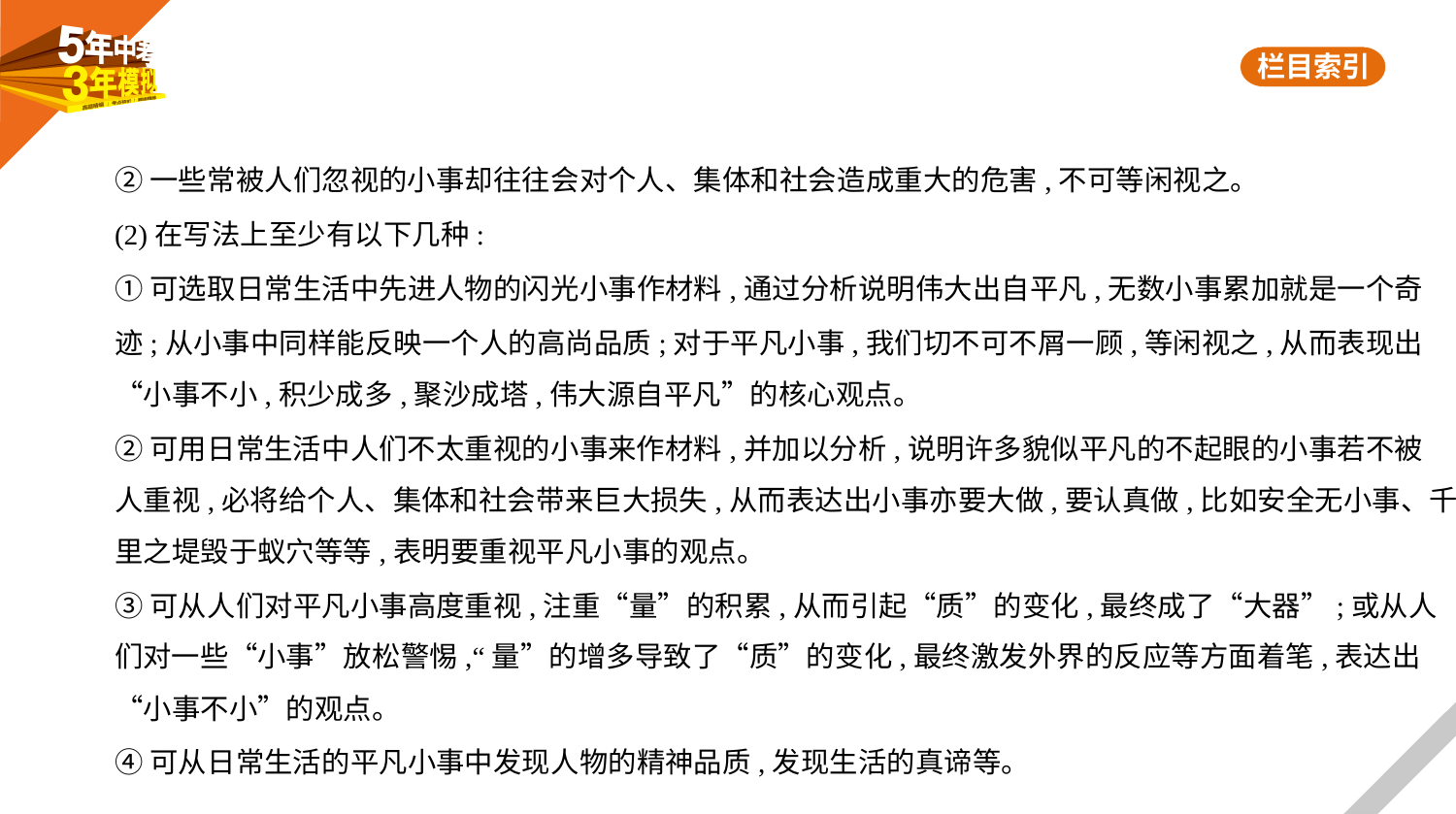

②一些常被人们忽视的小事却往往会对个人、集体和社会造成重大的危害,不可等闲视之。
(2)在写法上至少有以下几种:
①可选取日常生活中先进人物的闪光小事作材料,通过分析说明伟大出自平凡,无数小事累加就是一个奇
迹;从小事中同样能反映一个人的高尚品质;对于平凡小事,我们切不可不屑一顾,等闲视之,从而表现出
“小事不小,积少成多,聚沙成塔,伟大源自平凡”的核心观点。
②可用日常生活中人们不太重视的小事来作材料,并加以分析,说明许多貌似平凡的不起眼的小事若不被
人重视,必将给个人、集体和社会带来巨大损失,从而表达出小事亦要大做,要认真做,比如安全无小事、千
里之堤毁于蚁穴等等,表明要重视平凡小事的观点。
③可从人们对平凡小事高度重视,注重“量”的积累,从而引起“质”的变化,最终成了“大器”;或从人
们对一些“小事”放松警惕,“量”的增多导致了“质”的变化,最终激发外界的反应等方面着笔,表达出
“小事不小”的观点。
④可从日常生活的平凡小事中发现人物的精神品质,发现生活的真谛等。